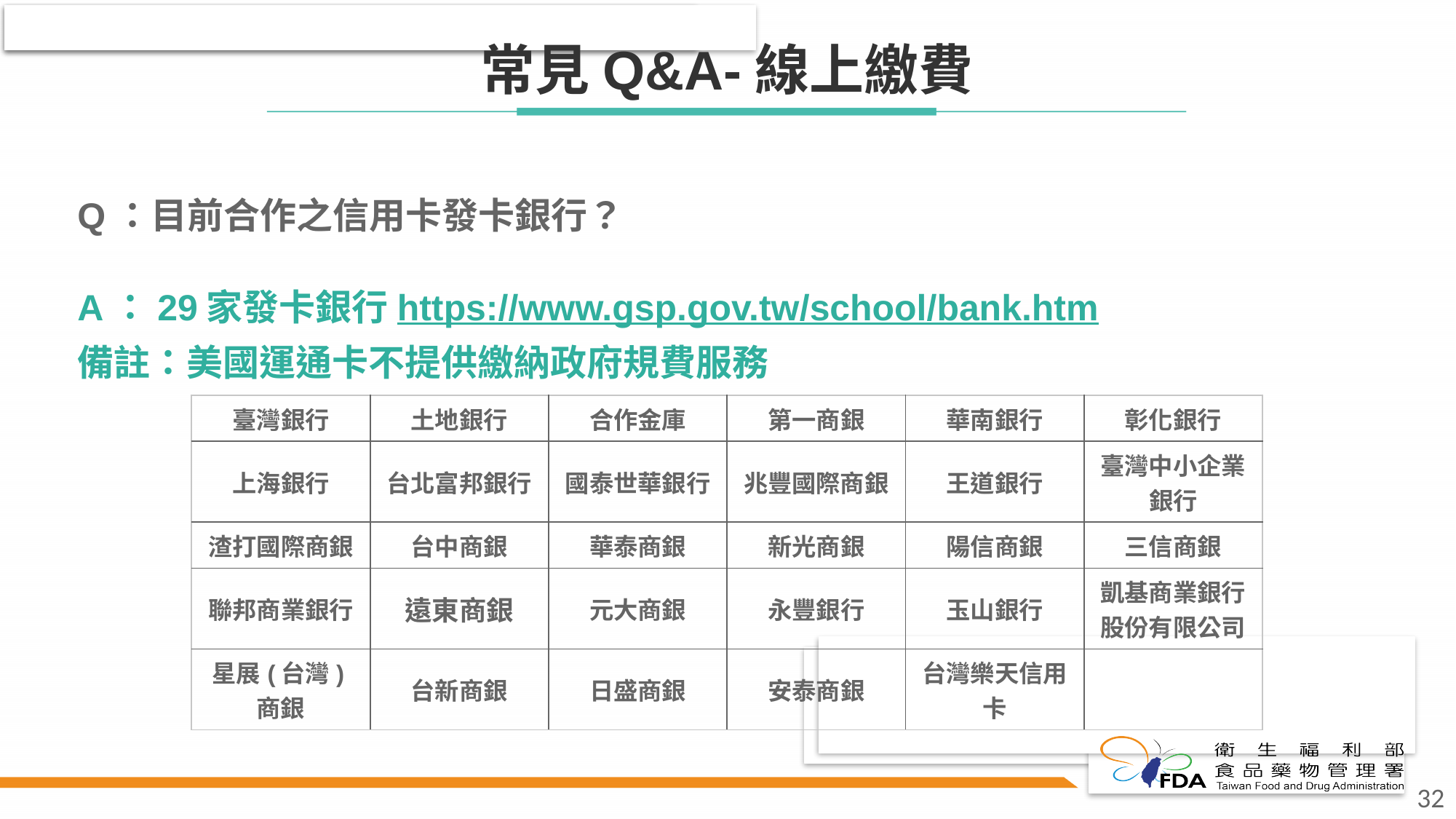

# 常見Q&A-線上繳費

Q：目前合作之信用卡發卡銀行？

A：29家發卡銀行https://www.gsp.gov.tw/school/bank.htm
備註：美國運通卡不提供繳納政府規費服務

| 臺灣銀行 | 土地銀行 | 合作金庫 | 第一商銀 | 華南銀行 | 彰化銀行 |
| --- | --- | --- | --- | --- | --- |
| 上海銀行 | 台北富邦銀行 | 國泰世華銀行 | 兆豐國際商銀 | 王道銀行 | 臺灣中小企業銀行 |
| 渣打國際商銀 | 台中商銀 | 華泰商銀 | 新光商銀 | 陽信商銀 | 三信商銀 |
| 聯邦商業銀行 | 遠東商銀 | 元大商銀 | 永豐銀行 | 玉山銀行 | 凱基商業銀行股份有限公司 |
| 星展(台灣)商銀 | 台新商銀 | 日盛商銀 | 安泰商銀 | 台灣樂天信用卡 |  |